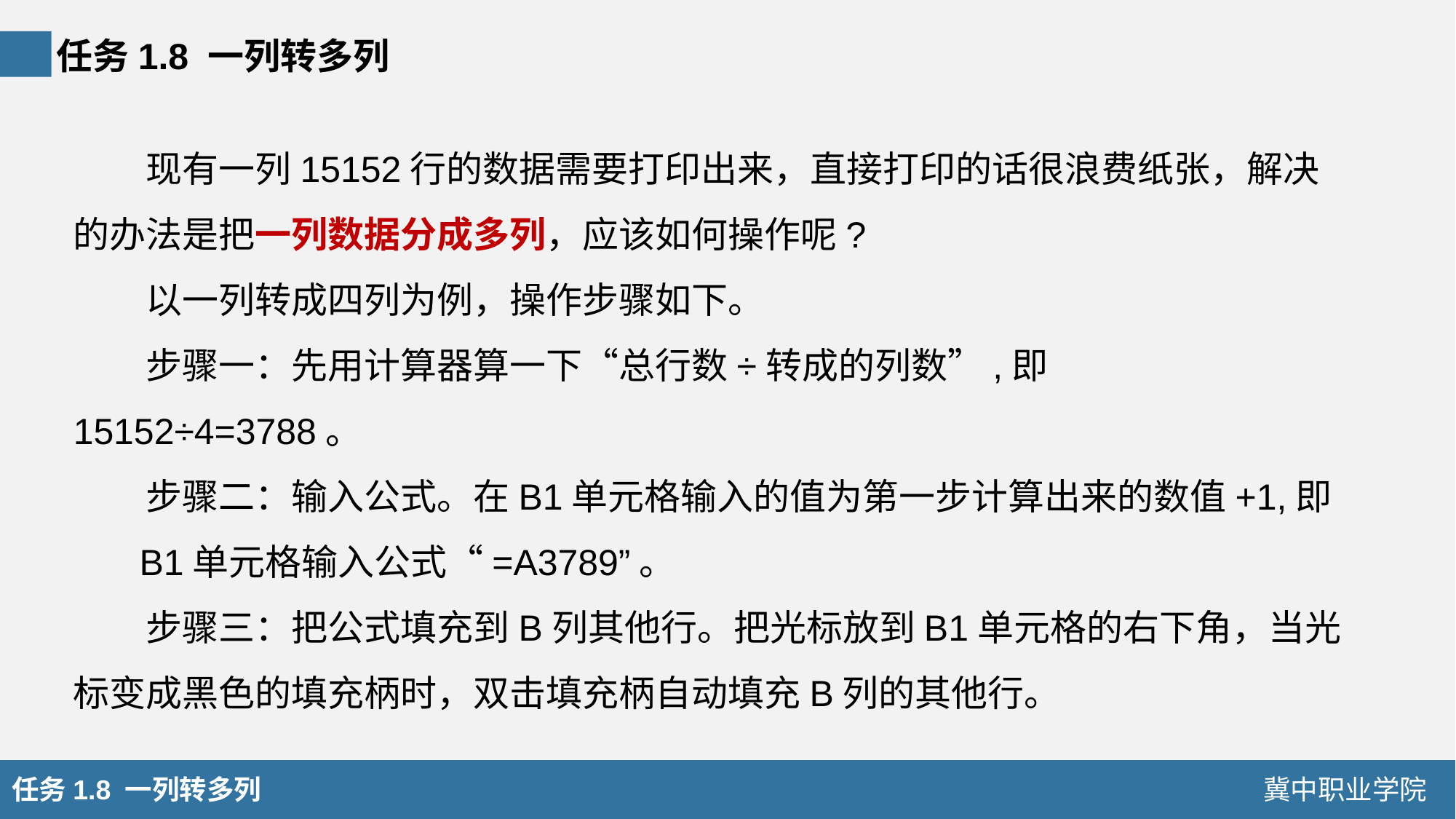

任务1.8 一列转多列
现有一列15152行的数据需要打印出来，直接打印的话很浪费纸张，解决的办法是把一列数据分成多列，应该如何操作呢?
以一列转成四列为例，操作步骤如下。
步骤一：先用计算器算一下“总行数÷转成的列数”,即15152÷4=3788。
步骤二：输入公式。在B1单元格输入的值为第一步计算出来的数值+1,即         B1单元格输入公式“=A3789”。
步骤三：把公式填充到B列其他行。把光标放到B1单元格的右下角，当光标变成黑色的填充柄时，双击填充柄自动填充B列的其他行。

任务1.8 一列转多列
冀中职业学院